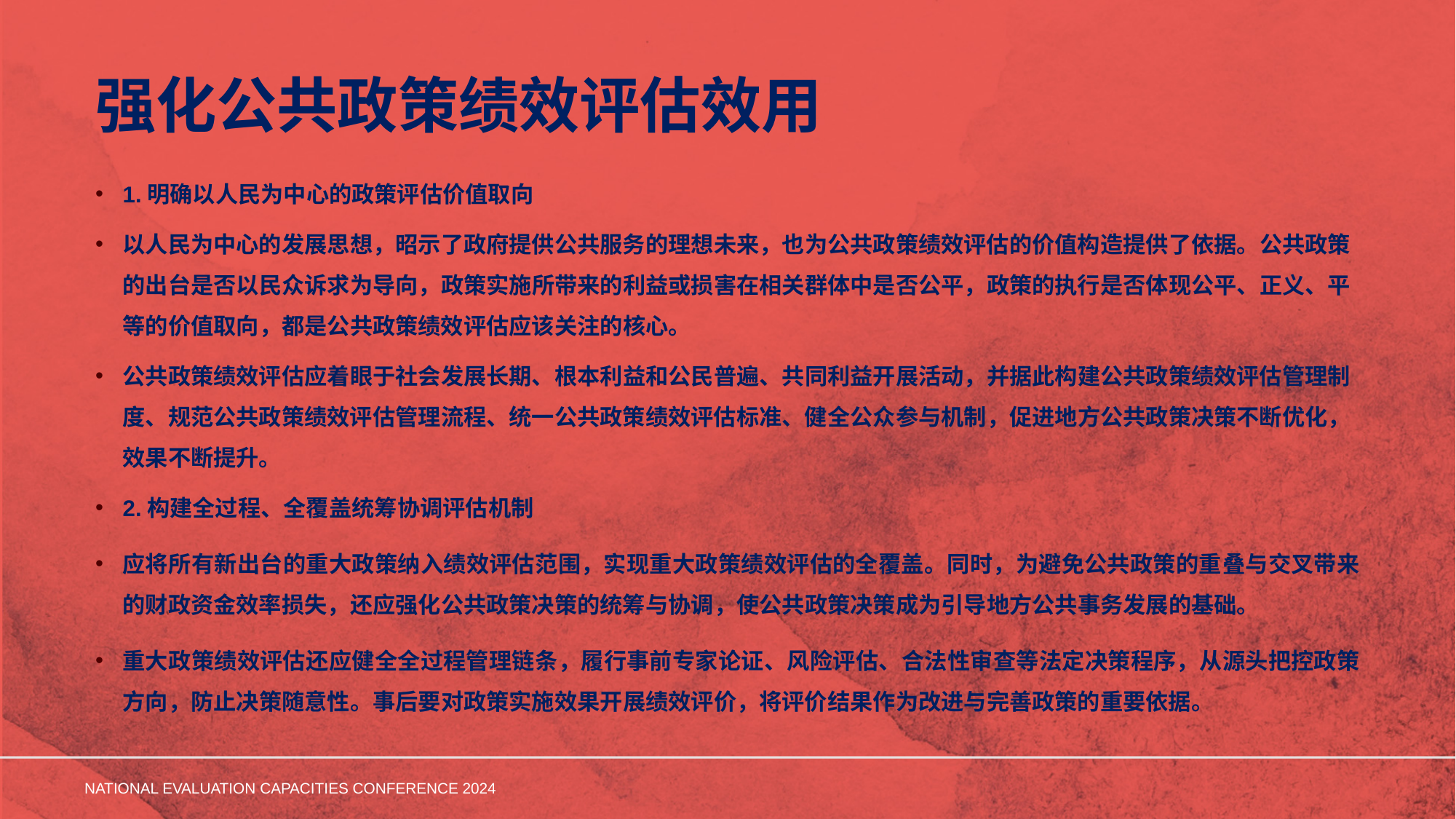

# 强化公共政策绩效评估效用
1.明确以人民为中心的政策评估价值取向
以人民为中心的发展思想，昭示了政府提供公共服务的理想未来，也为公共政策绩效评估的价值构造提供了依据。公共政策的出台是否以民众诉求为导向，政策实施所带来的利益或损害在相关群体中是否公平，政策的执行是否体现公平、正义、平等的价值取向，都是公共政策绩效评估应该关注的核心。
公共政策绩效评估应着眼于社会发展长期、根本利益和公民普遍、共同利益开展活动，并据此构建公共政策绩效评估管理制度、规范公共政策绩效评估管理流程、统一公共政策绩效评估标准、健全公众参与机制，促进地方公共政策决策不断优化，效果不断提升。
2.构建全过程、全覆盖统筹协调评估机制
应将所有新出台的重大政策纳入绩效评估范围，实现重大政策绩效评估的全覆盖。同时，为避免公共政策的重叠与交叉带来的财政资金效率损失，还应强化公共政策决策的统筹与协调，使公共政策决策成为引导地方公共事务发展的基础。
重大政策绩效评估还应健全全过程管理链条，履行事前专家论证、风险评估、合法性审查等法定决策程序，从源头把控政策方向，防止决策随意性。事后要对政策实施效果开展绩效评价，将评价结果作为改进与完善政策的重要依据。